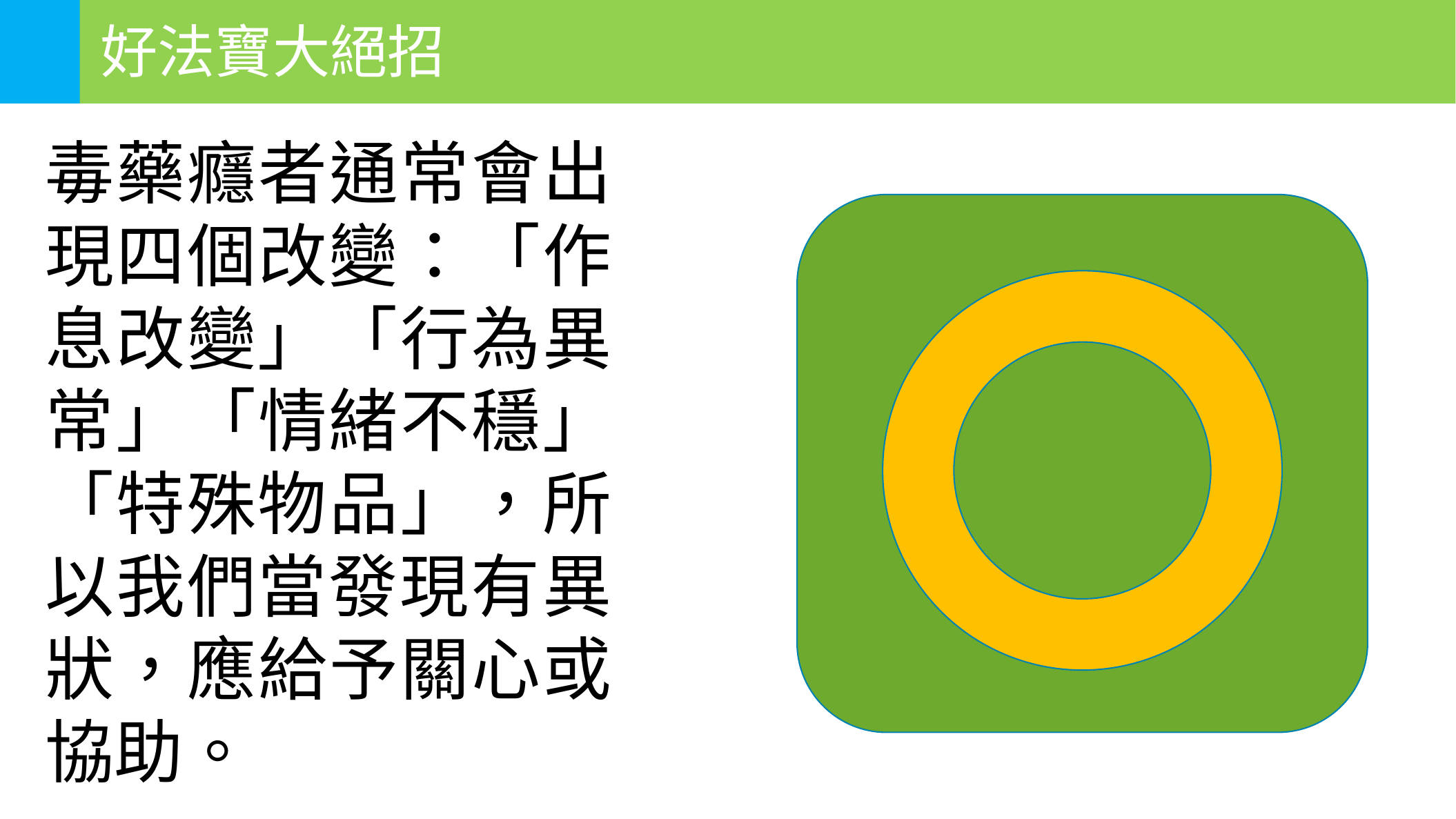

好法寶大絕招
毒藥癮者通常會出現四個改變：「作息改變」「行為異常」「情緒不穩」「特殊物品」，所以我們當發現有異狀，應給予關心或協助。